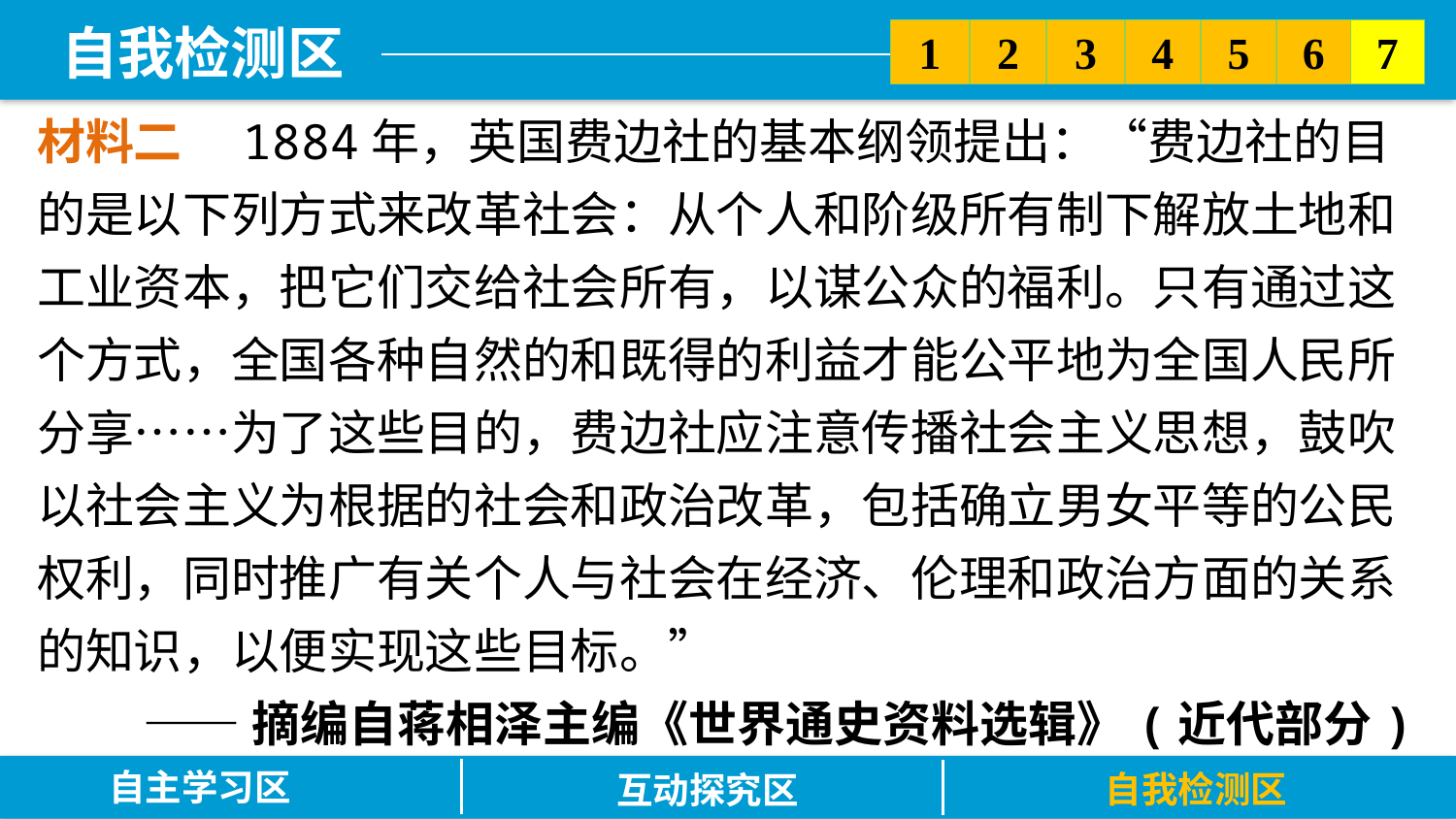

5
6
2
3
7
1
4
材料二　1884年，英国费边社的基本纲领提出：“费边社的目的是以下列方式来改革社会：从个人和阶级所有制下解放土地和工业资本，把它们交给社会所有，以谋公众的福利。只有通过这个方式，全国各种自然的和既得的利益才能公平地为全国人民所分享……为了这些目的，费边社应注意传播社会主义思想，鼓吹以社会主义为根据的社会和政治改革，包括确立男女平等的公民权利，同时推广有关个人与社会在经济、伦理和政治方面的关系的知识，以便实现这些目标。”
——摘编自蒋相泽主编《世界通史资料选辑》(近代部分)
自主学习区
自我检测区
互动探究区